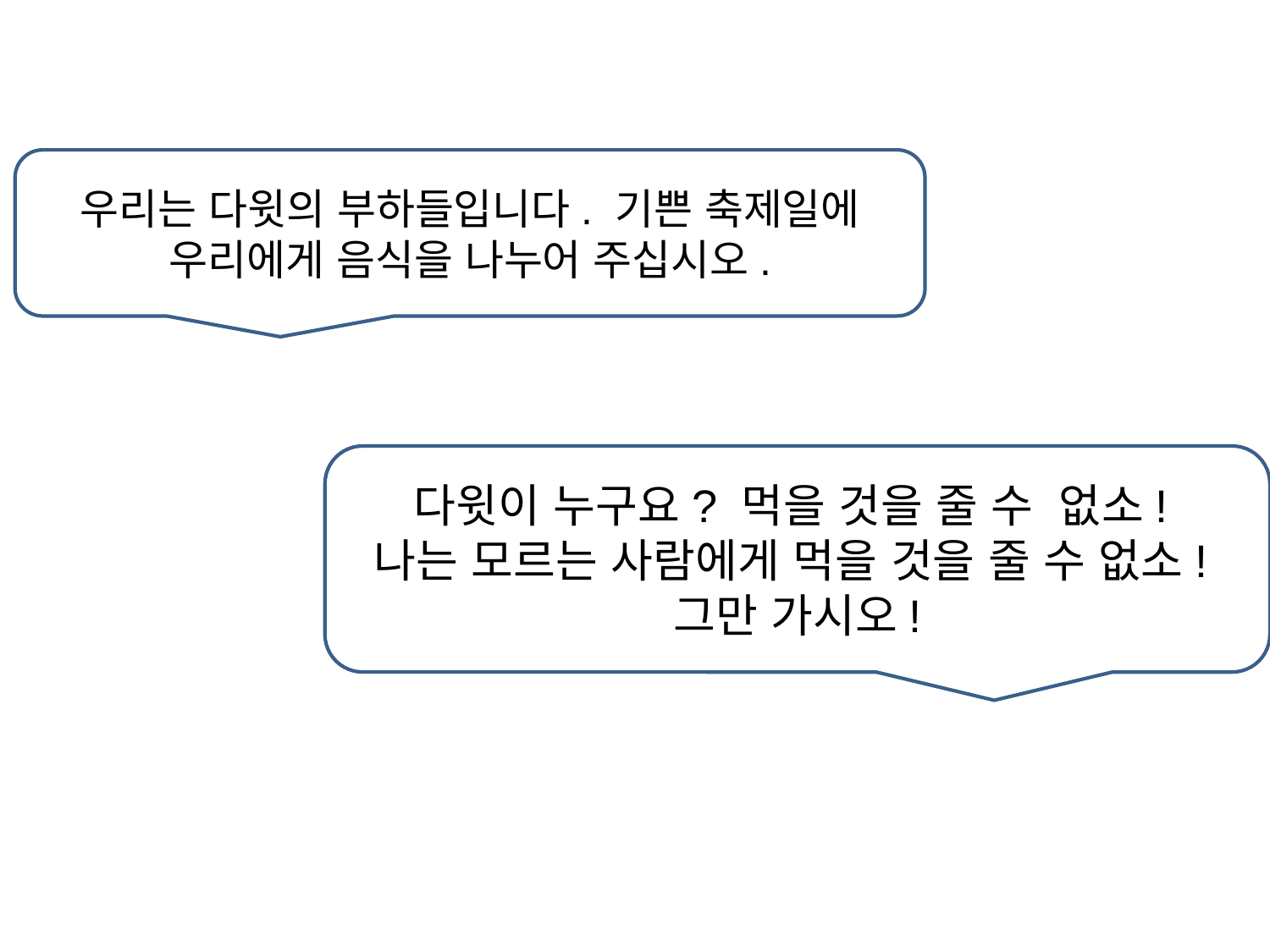

우리는 다윗의 부하들입니다. 기쁜 축제일에
우리에게 음식을 나누어 주십시오.
다윗이 누구요? 먹을 것을 줄 수  없소!
나는 모르는 사람에게 먹을 것을 줄 수 없소!
그만 가시오!